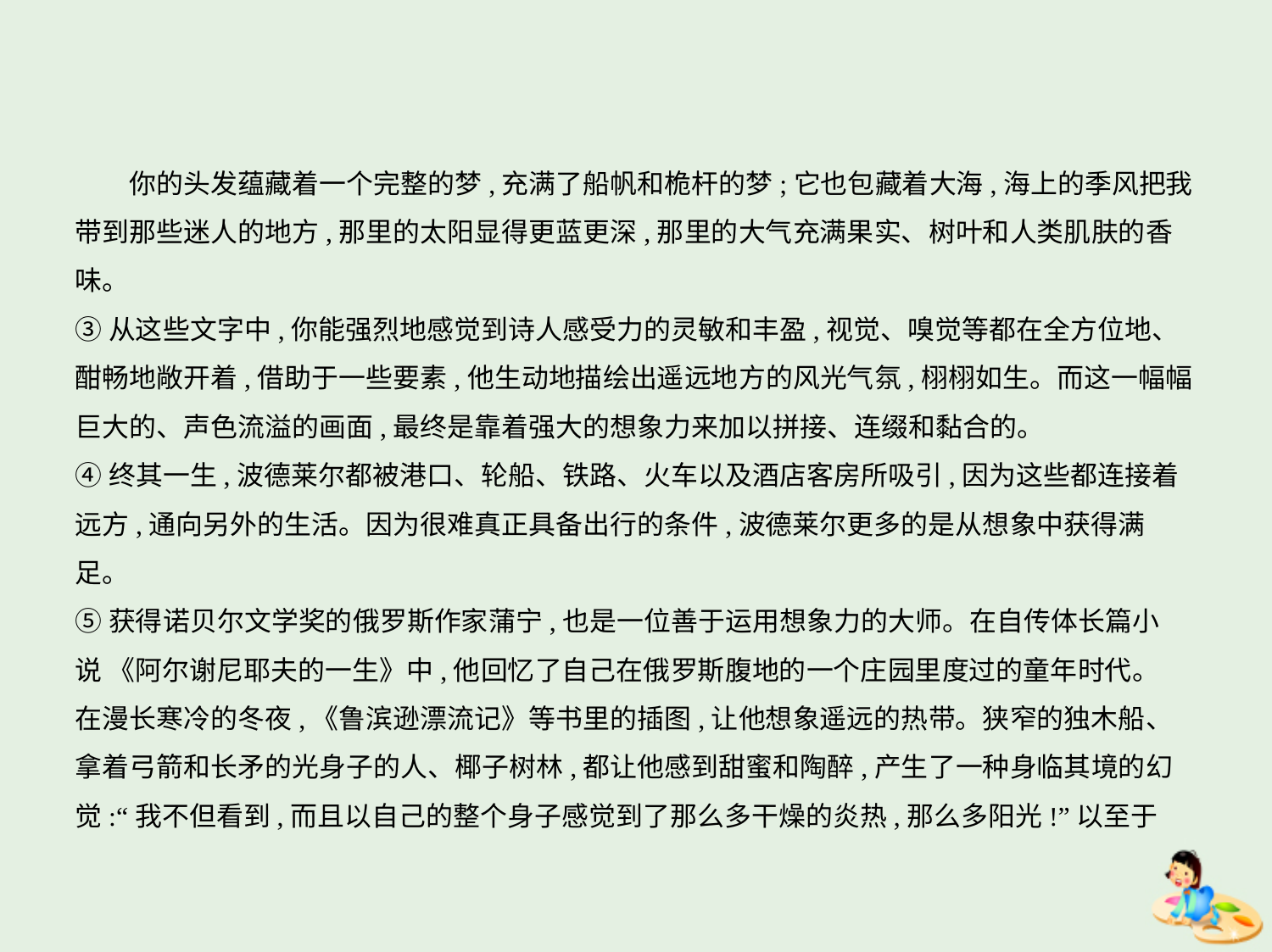

你的头发蕴藏着一个完整的梦,充满了船帆和桅杆的梦;它也包藏着大海,海上的季风把我
带到那些迷人的地方,那里的太阳显得更蓝更深,那里的大气充满果实、树叶和人类肌肤的香
味。
③从这些文字中,你能强烈地感觉到诗人感受力的灵敏和丰盈,视觉、嗅觉等都在全方位地、
酣畅地敞开着,借助于一些要素,他生动地描绘出遥远地方的风光气氛,栩栩如生。而这一幅幅
巨大的、声色流溢的画面,最终是靠着强大的想象力来加以拼接、连缀和黏合的。
④终其一生,波德莱尔都被港口、轮船、铁路、火车以及酒店客房所吸引,因为这些都连接着
远方,通向另外的生活。因为很难真正具备出行的条件,波德莱尔更多的是从想象中获得满
足。
⑤获得诺贝尔文学奖的俄罗斯作家蒲宁,也是一位善于运用想象力的大师。在自传体长篇小
说 《阿尔谢尼耶夫的一生》中,他回忆了自己在俄罗斯腹地的一个庄园里度过的童年时代。
在漫长寒冷的冬夜,《鲁滨逊漂流记》等书里的插图,让他想象遥远的热带。狭窄的独木船、
拿着弓箭和长矛的光身子的人、椰子树林,都让他感到甜蜜和陶醉,产生了一种身临其境的幻
觉:“我不但看到,而且以自己的整个身子感觉到了那么多干燥的炎热,那么多阳光!”以至于